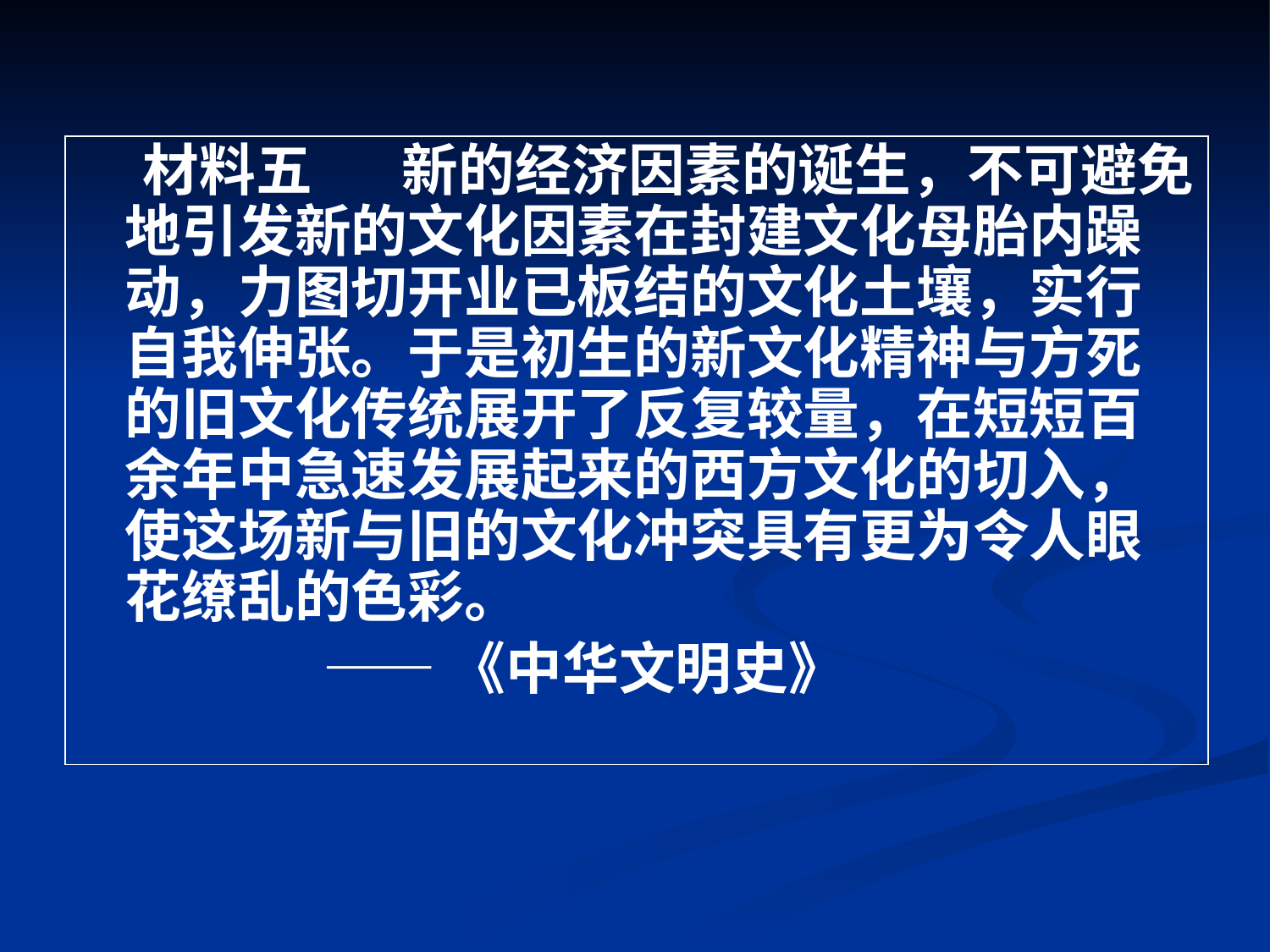

材料五       新的经济因素的诞生，不可避免地引发新的文化因素在封建文化母胎内躁动，力图切开业已板结的文化土壤，实行自我伸张。于是初生的新文化精神与方死的旧文化传统展开了反复较量，在短短百余年中急速发展起来的西方文化的切入，使这场新与旧的文化冲突具有更为令人眼花缭乱的色彩。
                   ——《中华文明史》